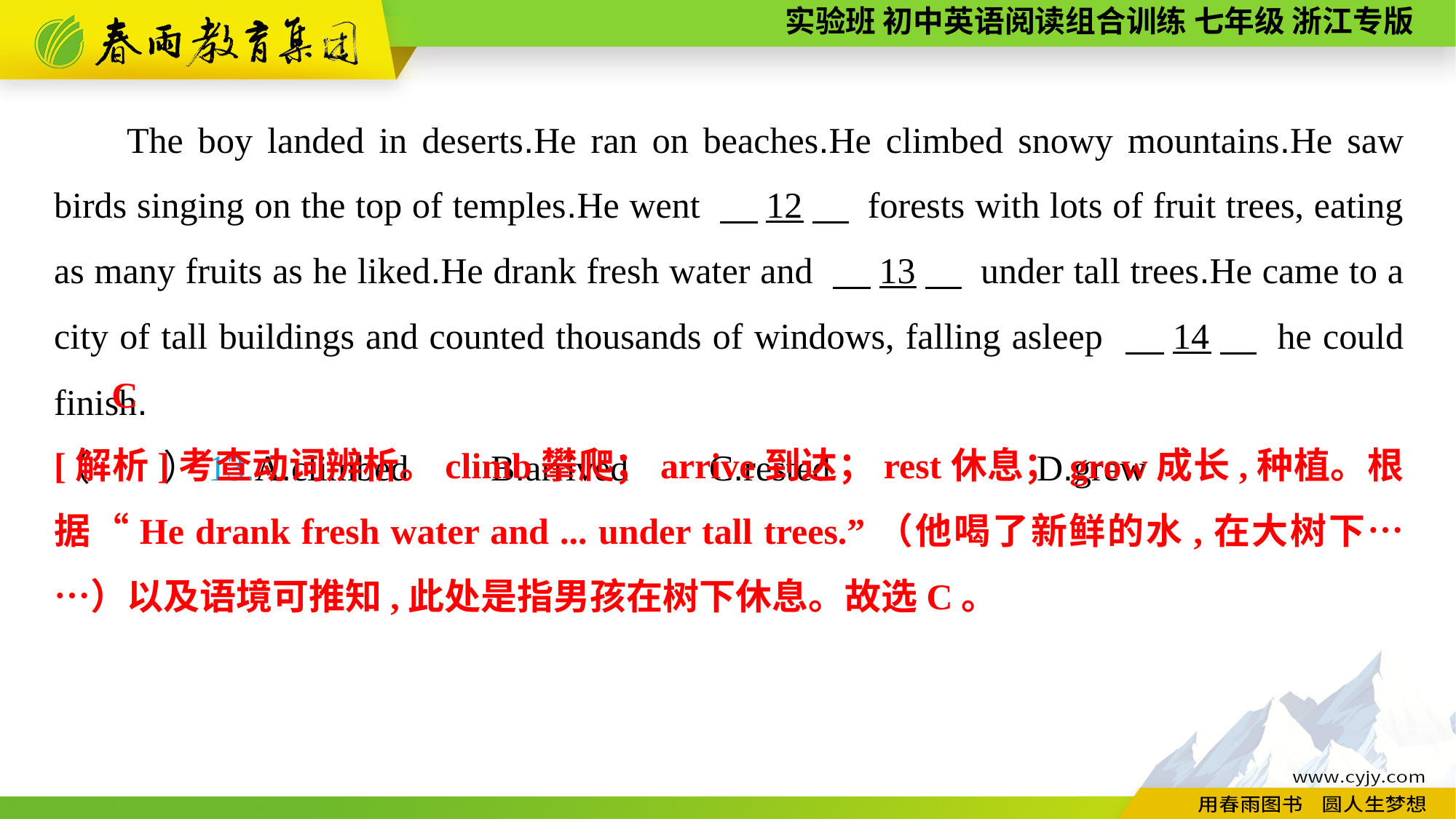

The boy landed in deserts.He ran on beaches.He climbed snowy mountains.He saw birds singing on the top of temples.He went 　12　 forests with lots of fruit trees, eating as many fruits as he liked.He drank fresh water and 　13　 under tall trees.He came to a city of tall buildings and counted thousands of windows, falling asleep 　14　 he could finish.
（　　）13.A.climbed	B.arrived	C.rested		D.grew
C
[解析]考查动词辨析。climb攀爬；arrive到达；rest休息；grow成长,种植。根据“He drank fresh water and ... under tall trees.”（他喝了新鲜的水,在大树下……）以及语境可推知,此处是指男孩在树下休息。故选C。